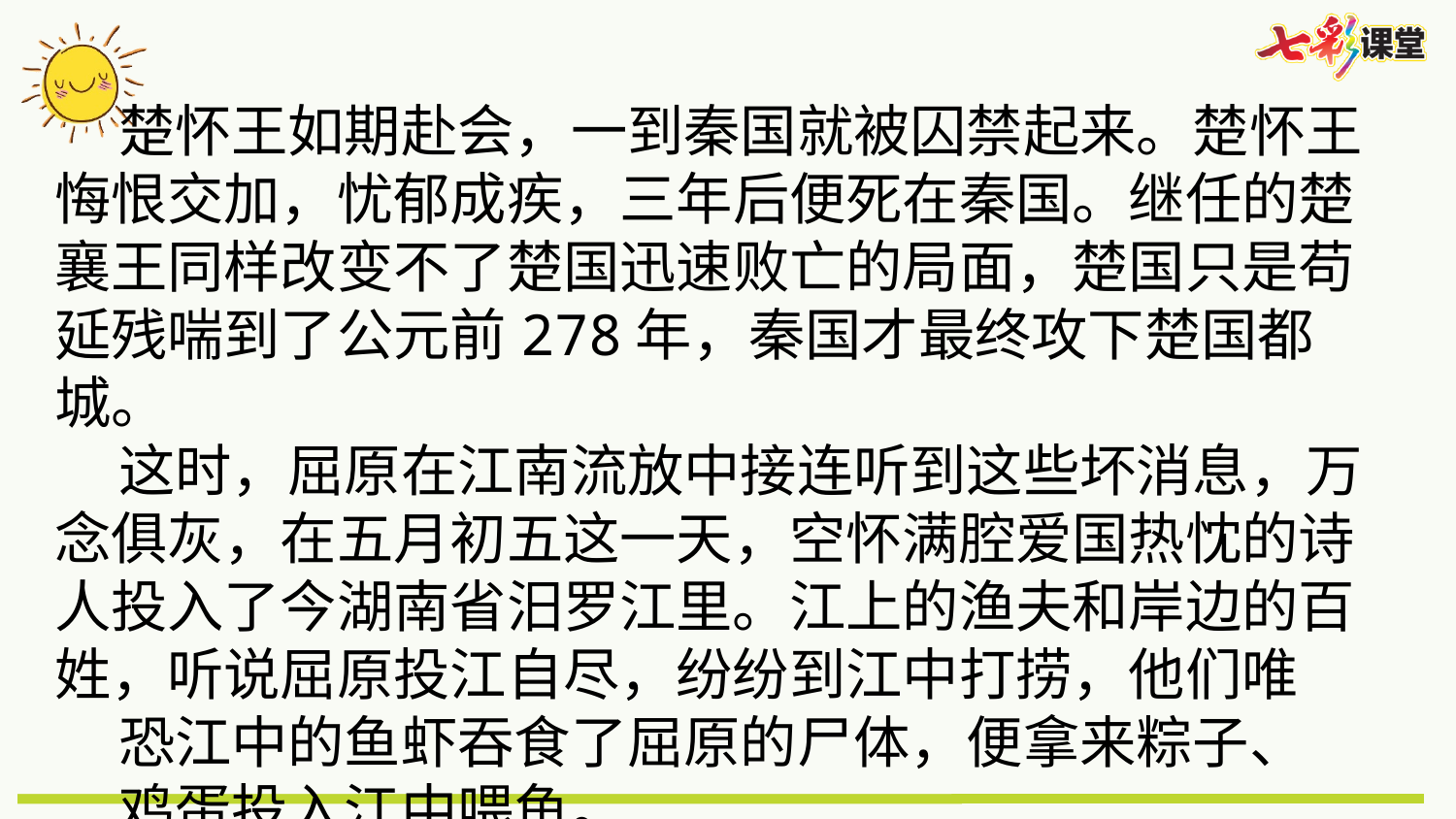

楚怀王如期赴会，一到秦国就被囚禁起来。楚怀王悔恨交加，忧郁成疾，三年后便死在秦国。继任的楚襄王同样改变不了楚国迅速败亡的局面，楚国只是苟延残喘到了公元前278年，秦国才最终攻下楚国都城。
    这时，屈原在江南流放中接连听到这些坏消息，万念俱灰，在五月初五这一天，空怀满腔爱国热忱的诗人投入了今湖南省汨罗江里。江上的渔夫和岸边的百姓，听说屈原投江自尽，纷纷到江中打捞，他们唯
    恐江中的鱼虾吞食了屈原的尸体，便拿来粽子、
    鸡蛋投入江中喂鱼。